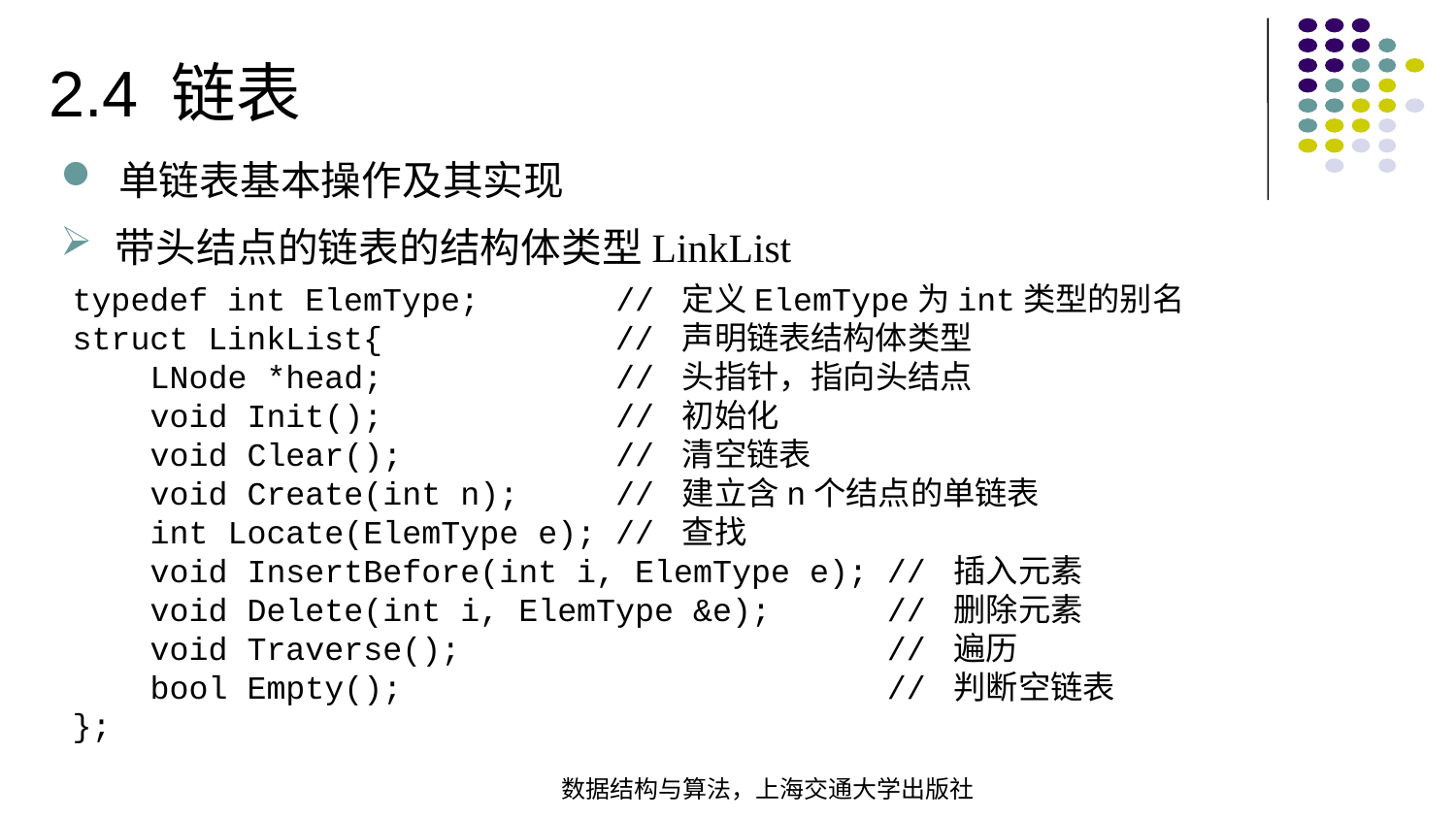

2.4 链表
单链表基本操作及其实现
带头结点的链表的结构体类型LinkList
typedef int ElemType;       // 定义ElemType为int类型的别名struct LinkList{            // 声明链表结构体类型    LNode *head;            // 头指针，指向头结点    void Init();            // 初始化    void Clear();           // 清空链表    void Create(int n);     // 建立含n个结点的单链表    int Locate(ElemType e); // 查找    void InsertBefore(int i, ElemType e); // 插入元素    void Delete(int i, ElemType &e);      // 删除元素    void Traverse();                      // 遍历    bool Empty();                         // 判断空链表
};